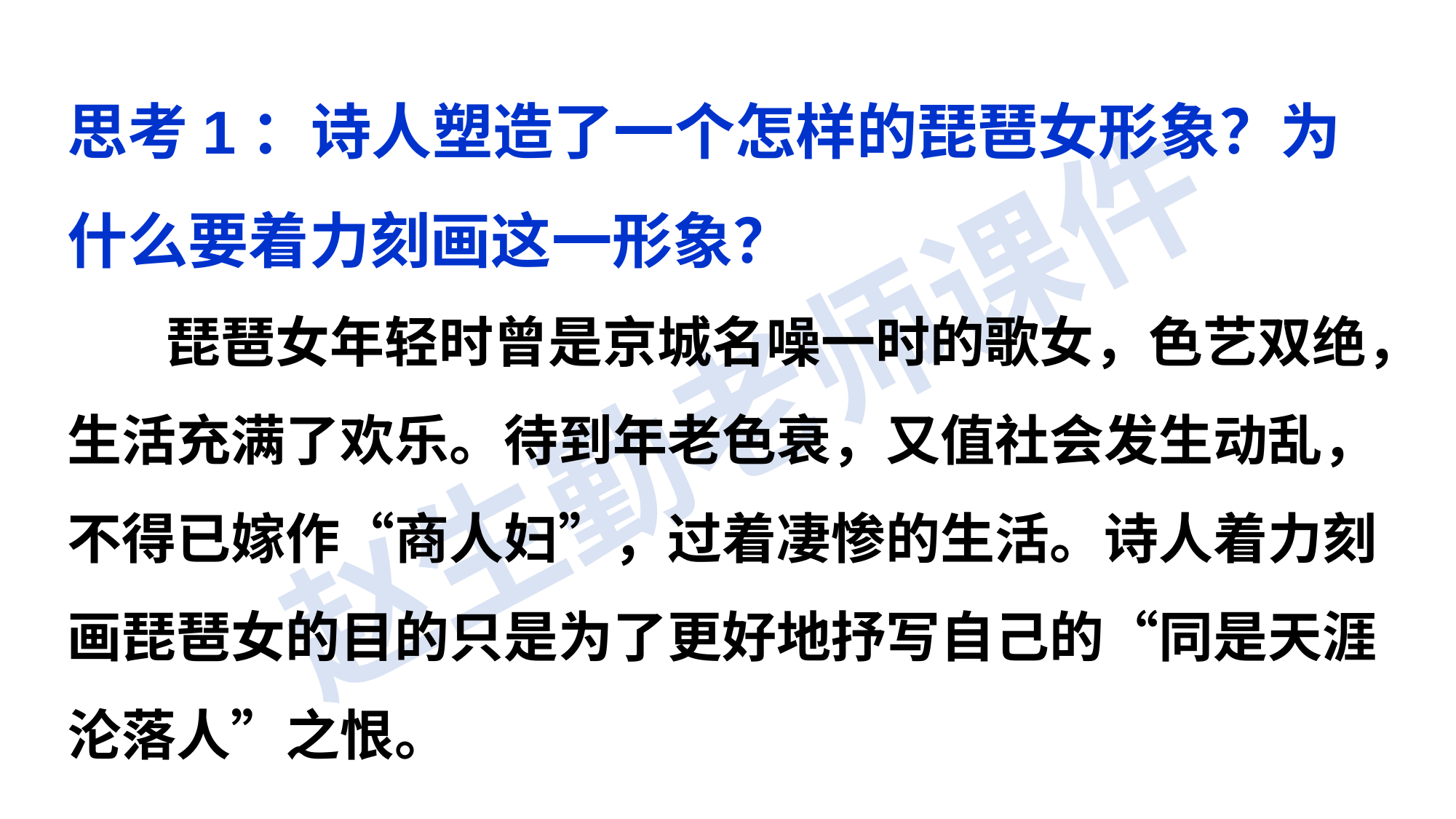

思考1：诗人塑造了一个怎样的琵琶女形象？为什么要着力刻画这一形象？
       琵琶女年轻时曾是京城名噪一时的歌女，色艺双绝，生活充满了欢乐。待到年老色衰，又值社会发生动乱，不得已嫁作“商人妇”，过着凄惨的生活。诗人着力刻画琵琶女的目的只是为了更好地抒写自己的“同是天涯沦落人”之恨。